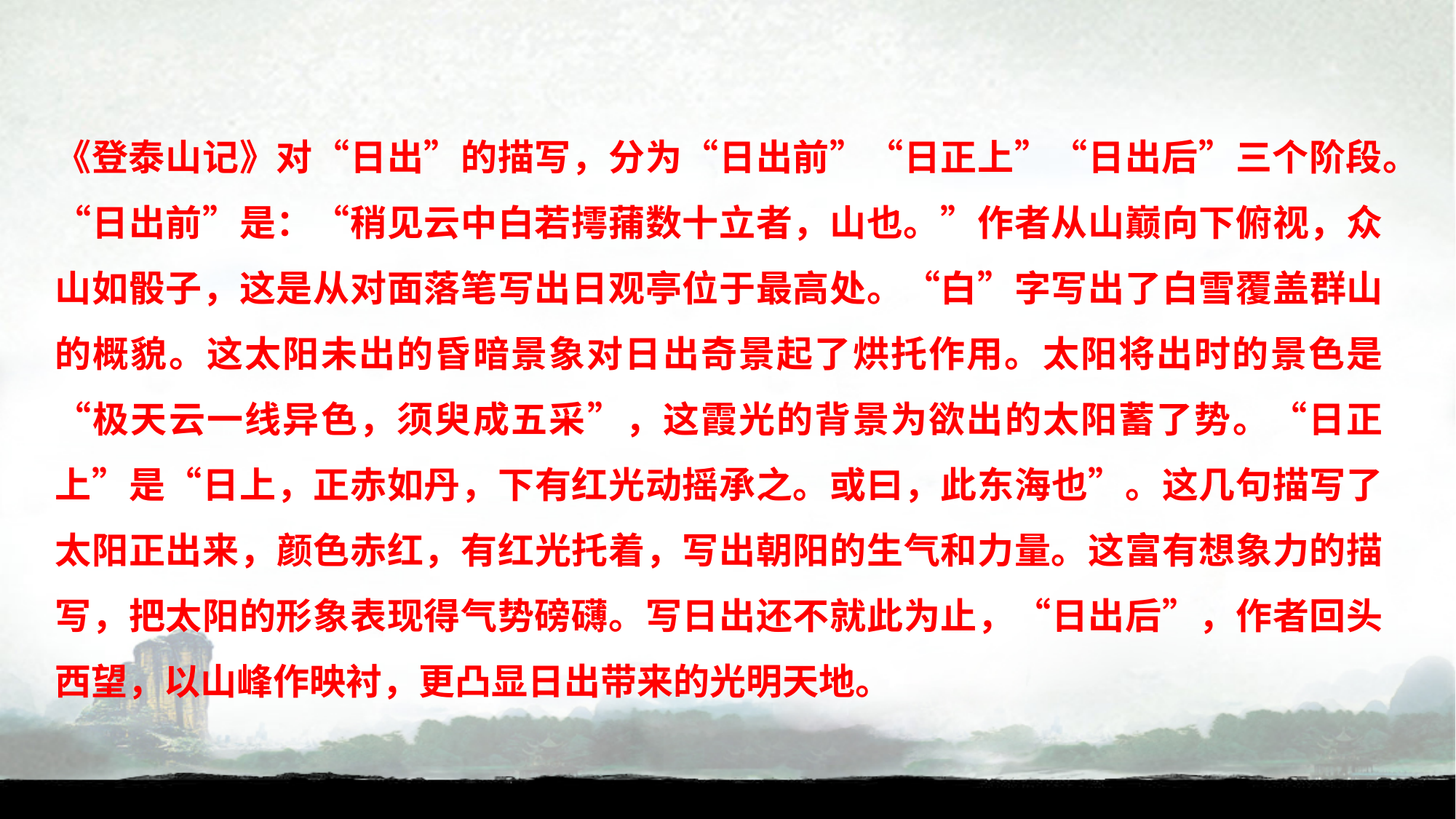

《登泰山记》对“日出”的描写，分为“日出前”“日正上”“日出后”三个阶段。“日出前”是：“稍见云中白若摴蒱数十立者，山也。”作者从山巅向下俯视，众山如骰子，这是从对面落笔写出日观亭位于最高处。“白”字写出了白雪覆盖群山的概貌。这太阳未出的昏暗景象对日出奇景起了烘托作用。太阳将出时的景色是“极天云一线异色，须臾成五采”，这霞光的背景为欲出的太阳蓄了势。“日正上”是“日上，正赤如丹，下有红光动摇承之。或曰，此东海也”。这几句描写了太阳正出来，颜色赤红，有红光托着，写出朝阳的生气和力量。这富有想象力的描写，把太阳的形象表现得气势磅礴。写日出还不就此为止，“日出后”，作者回头西望，以山峰作映衬，更凸显日出带来的光明天地。